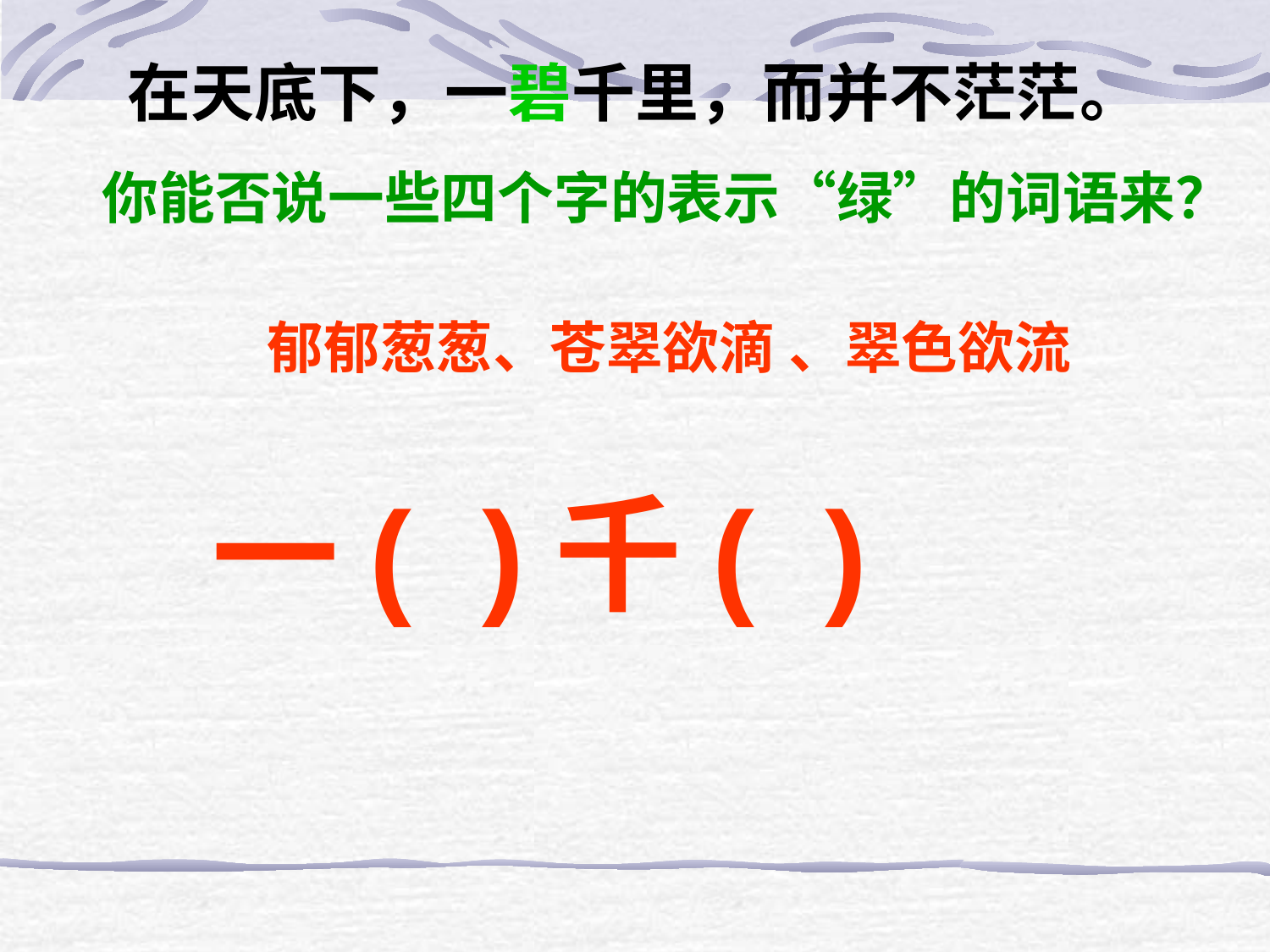

在天底下，一碧千里，而并不茫茫。
你能否说一些四个字的表示“绿”的词语来？
郁郁葱葱、苍翠欲滴 、翠色欲流
一(  )千(  )